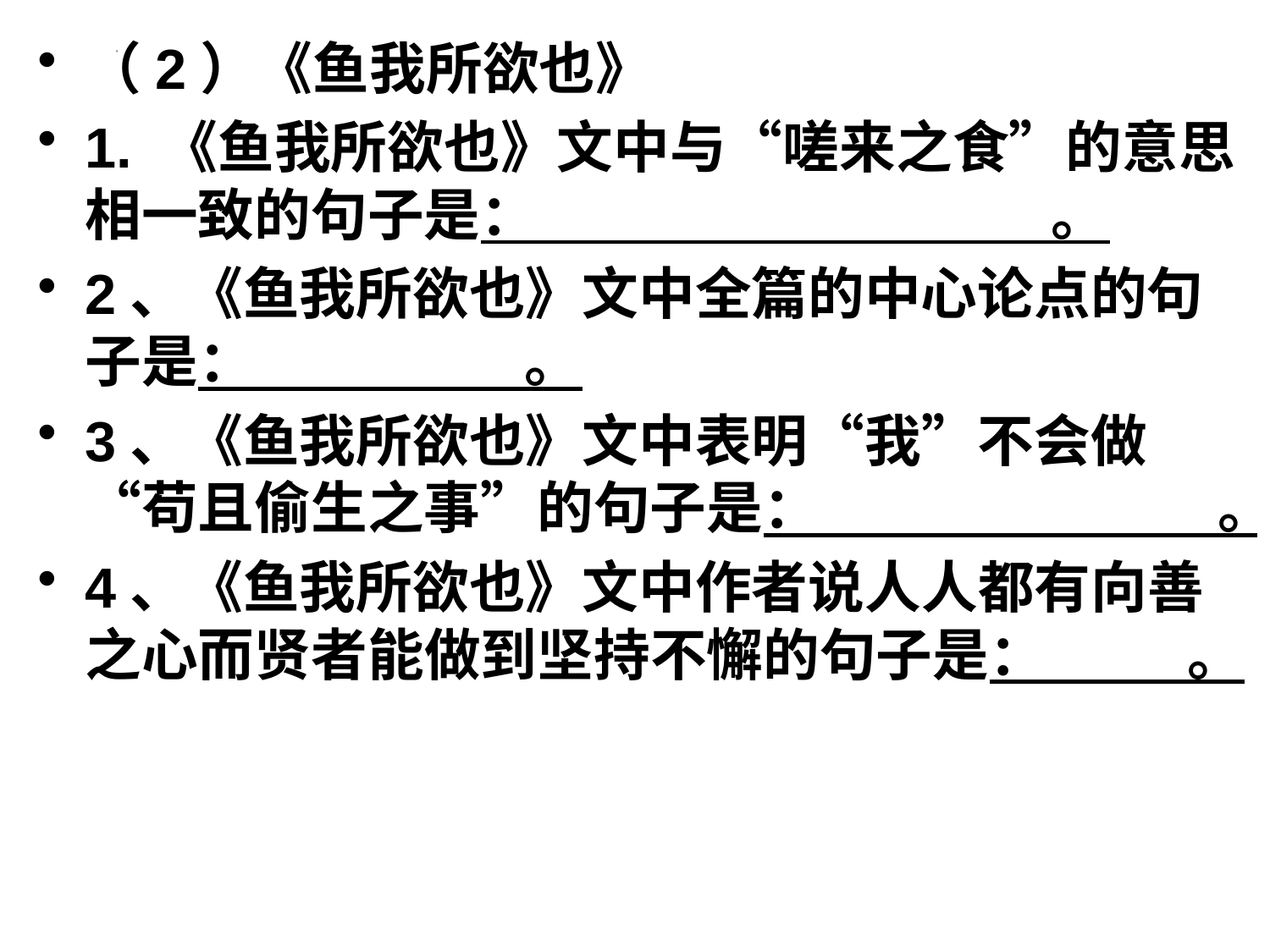

（2）《鱼我所欲也》
1. 《鱼我所欲也》文中与“嗟来之食”的意思相一致的句子是：                                        。
2、《鱼我所欲也》文中全篇的中心论点的句子是：                     。
3、《鱼我所欲也》文中表明“我”不会做“苟且偷生之事”的句子是：                               。
4、《鱼我所欲也》文中作者说人人都有向善之心而贤者能做到坚持不懈的句子是：           。
#